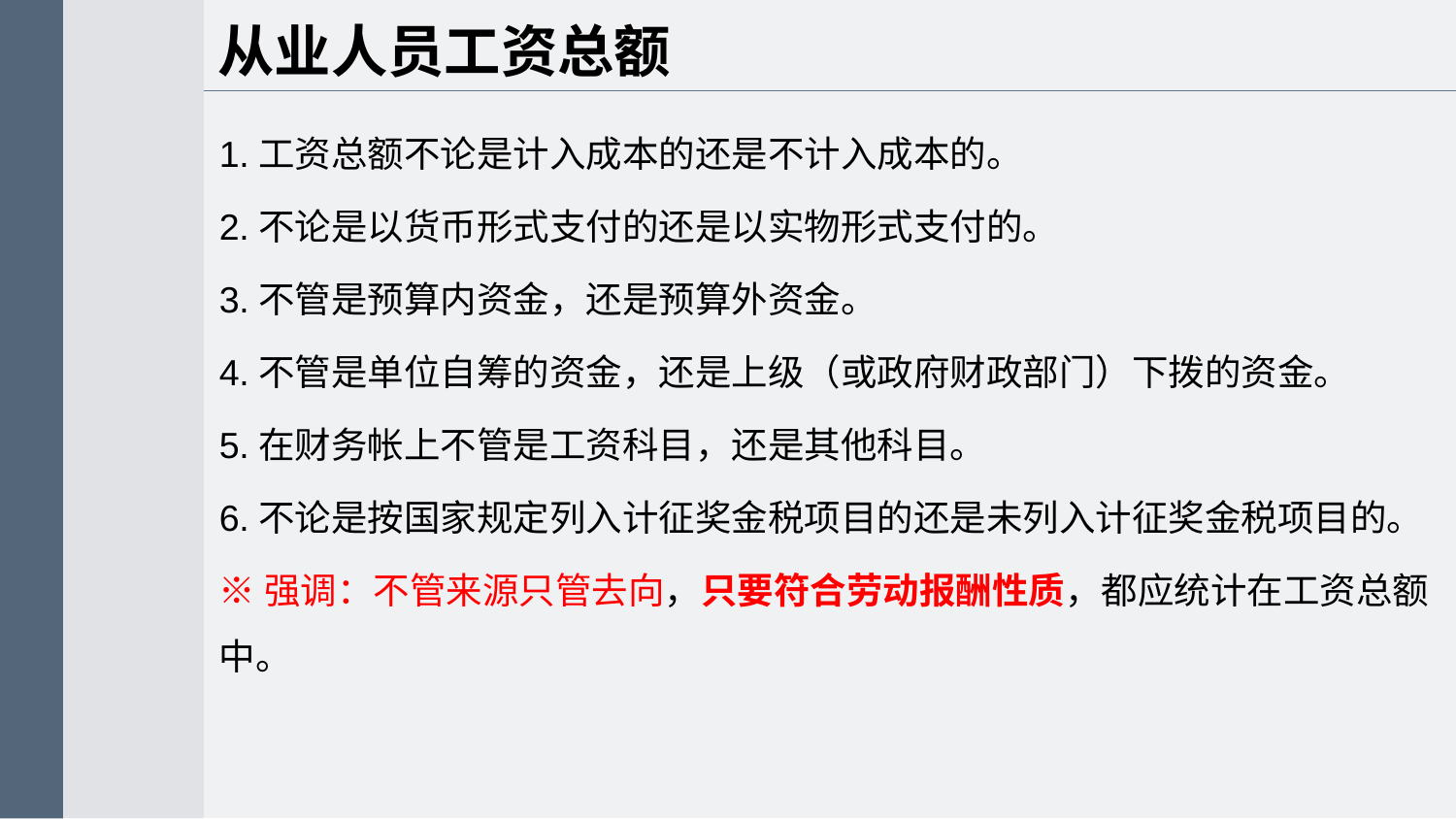

从业人员工资总额
1.工资总额不论是计入成本的还是不计入成本的。
2.不论是以货币形式支付的还是以实物形式支付的。
3.不管是预算内资金，还是预算外资金。
4.不管是单位自筹的资金，还是上级（或政府财政部门）下拨的资金。
5.在财务帐上不管是工资科目，还是其他科目。
6.不论是按国家规定列入计征奖金税项目的还是未列入计征奖金税项目的。
※强调：不管来源只管去向，只要符合劳动报酬性质，都应统计在工资总额中。